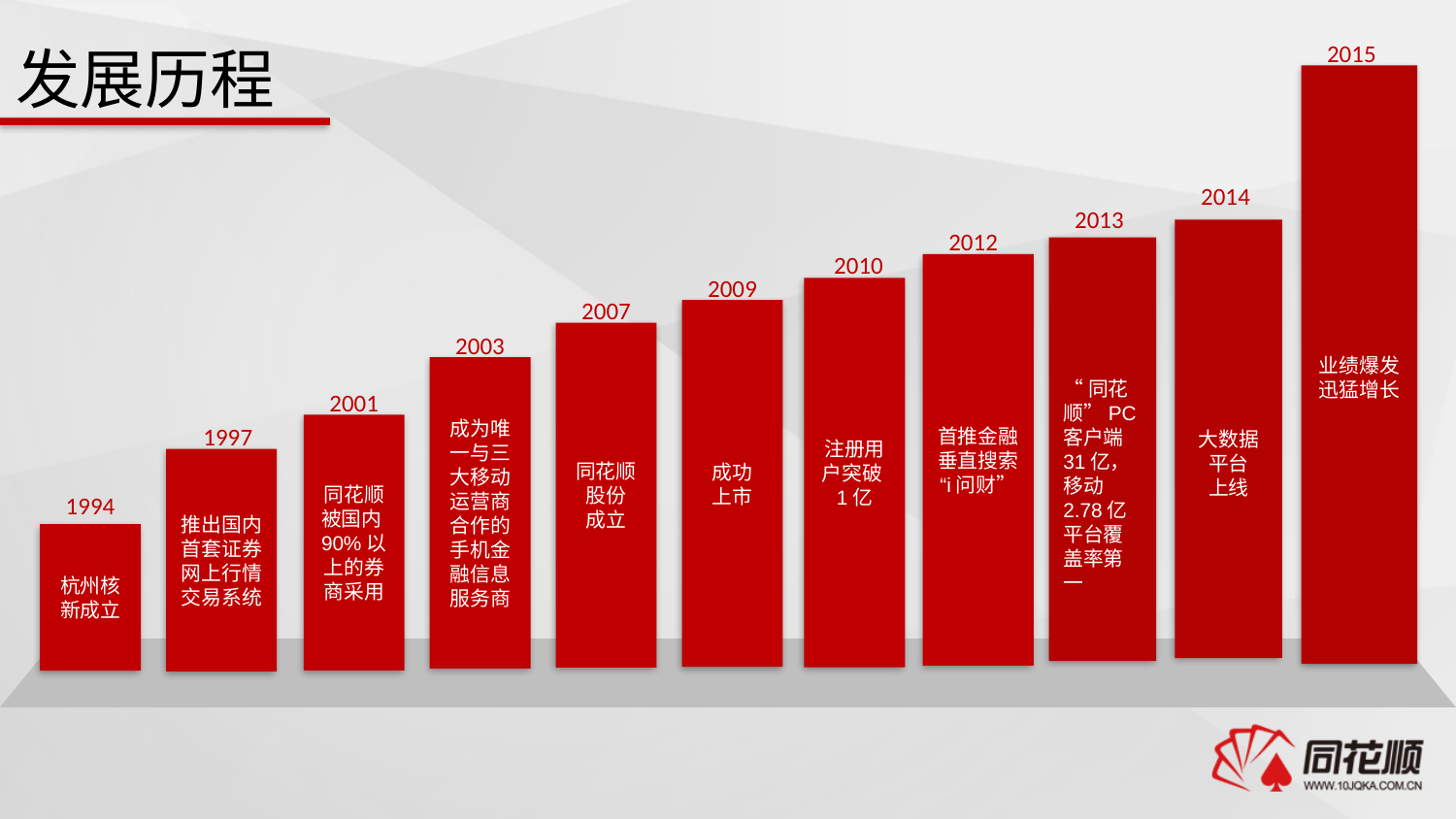

发展历程
2015

业绩爆发
迅猛增长

2014
2013
2012

大数据平台
上线

“同花顺”PC客户端31亿，移动2.78亿平台覆盖率第一
2010
首推金融垂直搜索
“i问财”
2009
注册用户突破1亿
2007
成功
上市
2003
同花顺股份
成立
成为唯一与三大移动运营商合作的手机金融信息服务商
2001
1997
同花顺被国内90%以上的券商采用
推出国内首套证券网上行情交易系统
1994
杭州核新成立